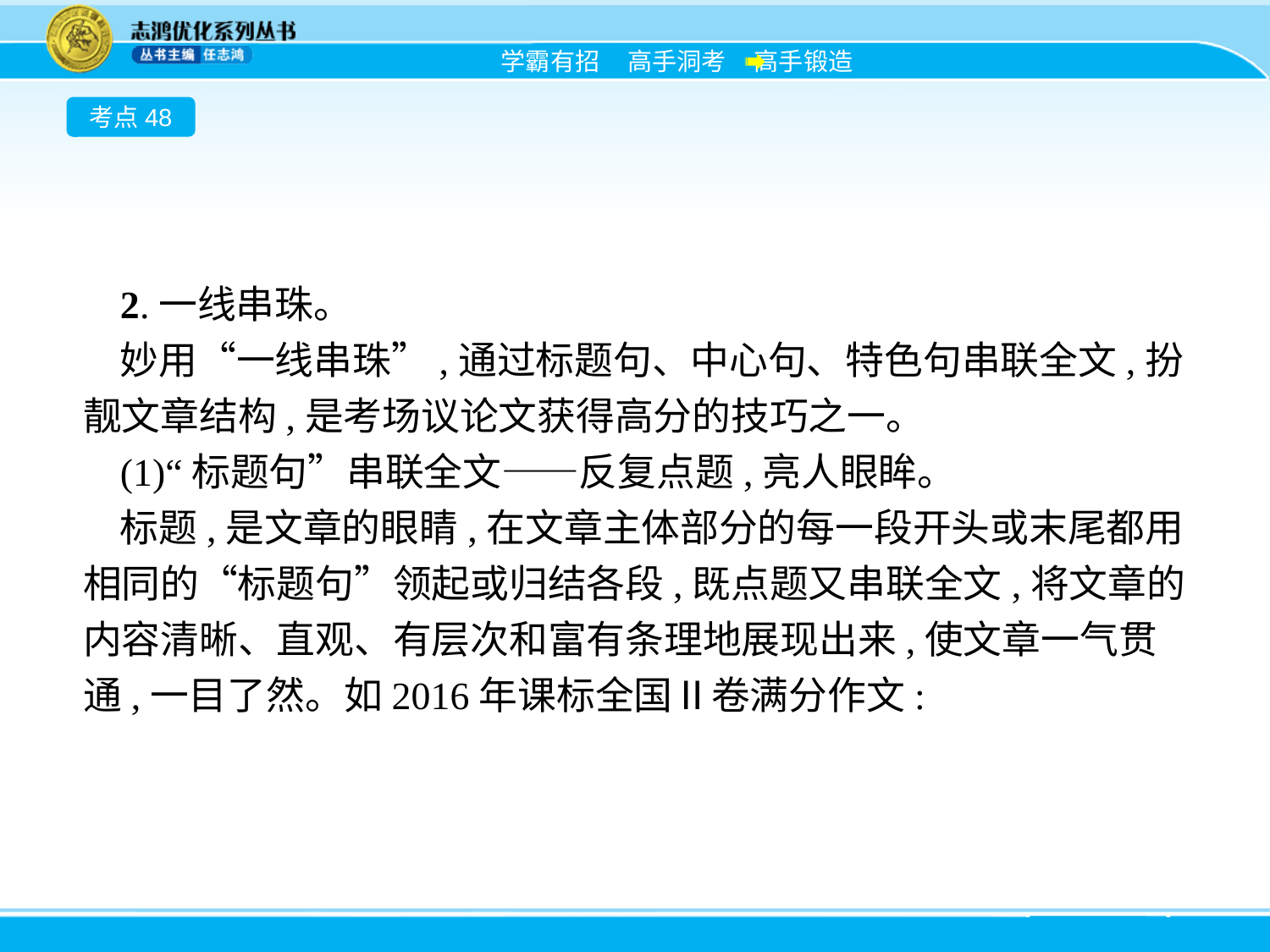

考点48
2.一线串珠。
妙用“一线串珠”,通过标题句、中心句、特色句串联全文,扮靓文章结构,是考场议论文获得高分的技巧之一。
(1)“标题句”串联全文——反复点题,亮人眼眸。
标题,是文章的眼睛,在文章主体部分的每一段开头或末尾都用相同的“标题句”领起或归结各段,既点题又串联全文,将文章的内容清晰、直观、有层次和富有条理地展现出来,使文章一气贯通,一目了然。如2016年课标全国Ⅱ卷满分作文: